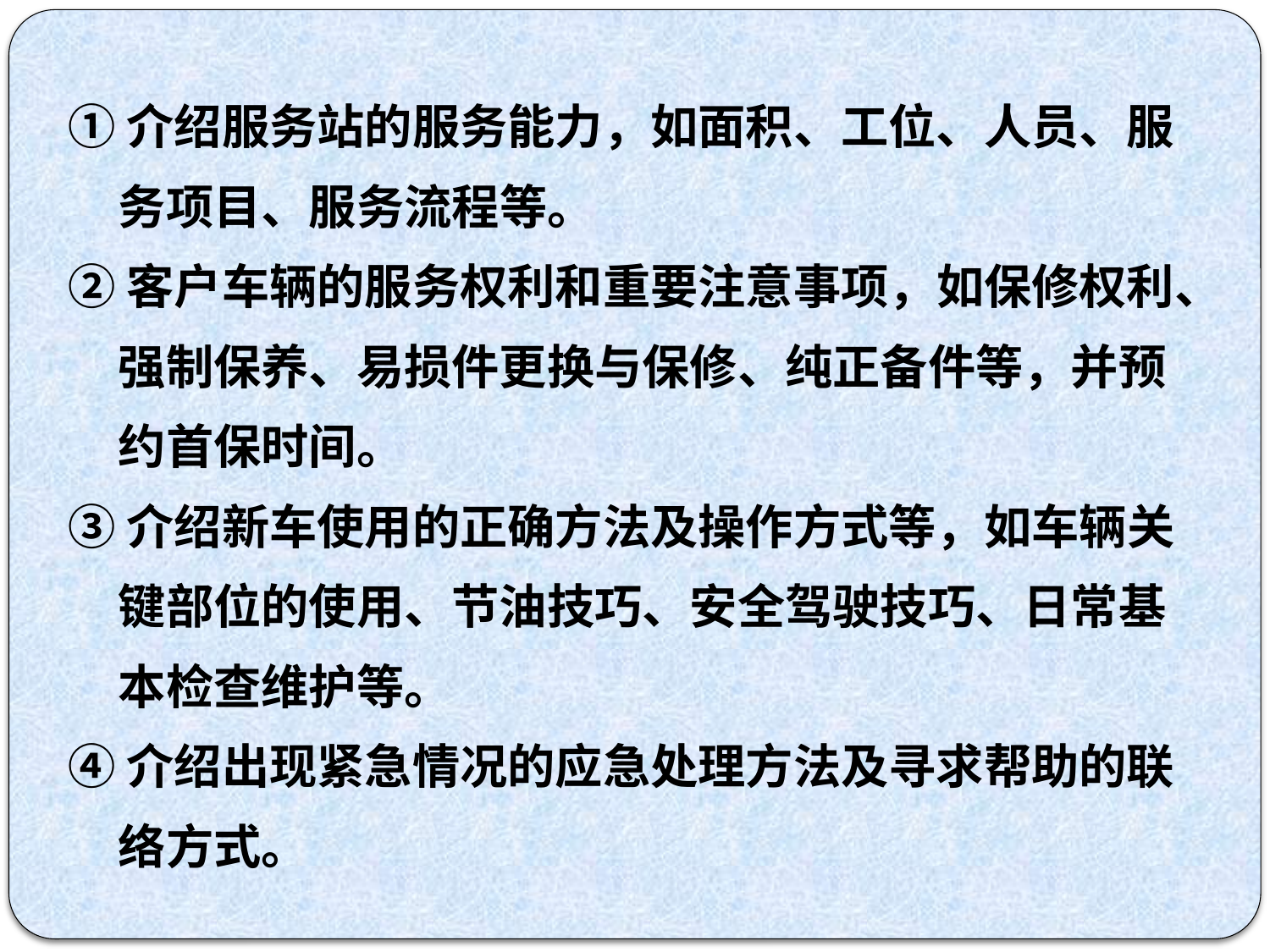

①介绍服务站的服务能力，如面积、工位、人员、服务项目、服务流程等。
②客户车辆的服务权利和重要注意事项，如保修权利、强制保养、易损件更换与保修、纯正备件等，并预约首保时间。
③介绍新车使用的正确方法及操作方式等，如车辆关键部位的使用、节油技巧、安全驾驶技巧、日常基本检查维护等。
④介绍出现紧急情况的应急处理方法及寻求帮助的联络方式。